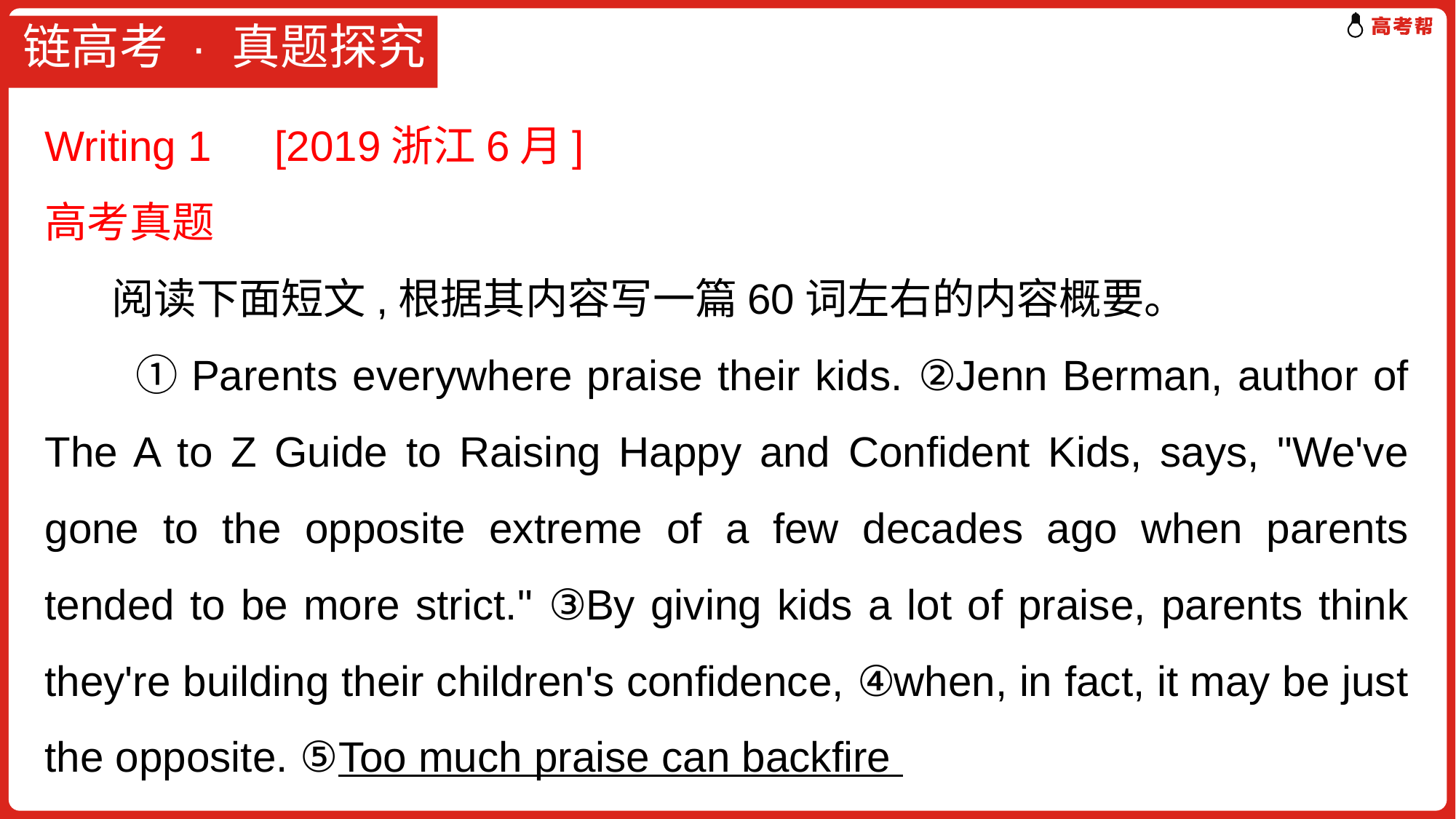

# 链高考 · 真题探究
Writing 1　[2019浙江6月]
高考真题
      阅读下面短文,根据其内容写一篇60词左右的内容概要。
　　①Parents everywhere praise their kids. ②Jenn Berman, author of The A to Z Guide to Raising Happy and Confident Kids, says, "We've gone to the opposite extreme of a few decades ago when parents tended to be more strict." ③By giving kids a lot of praise, parents think they're building their children's confidence, ④when, in fact, it may be just the opposite. ⑤Too much praise can backfire